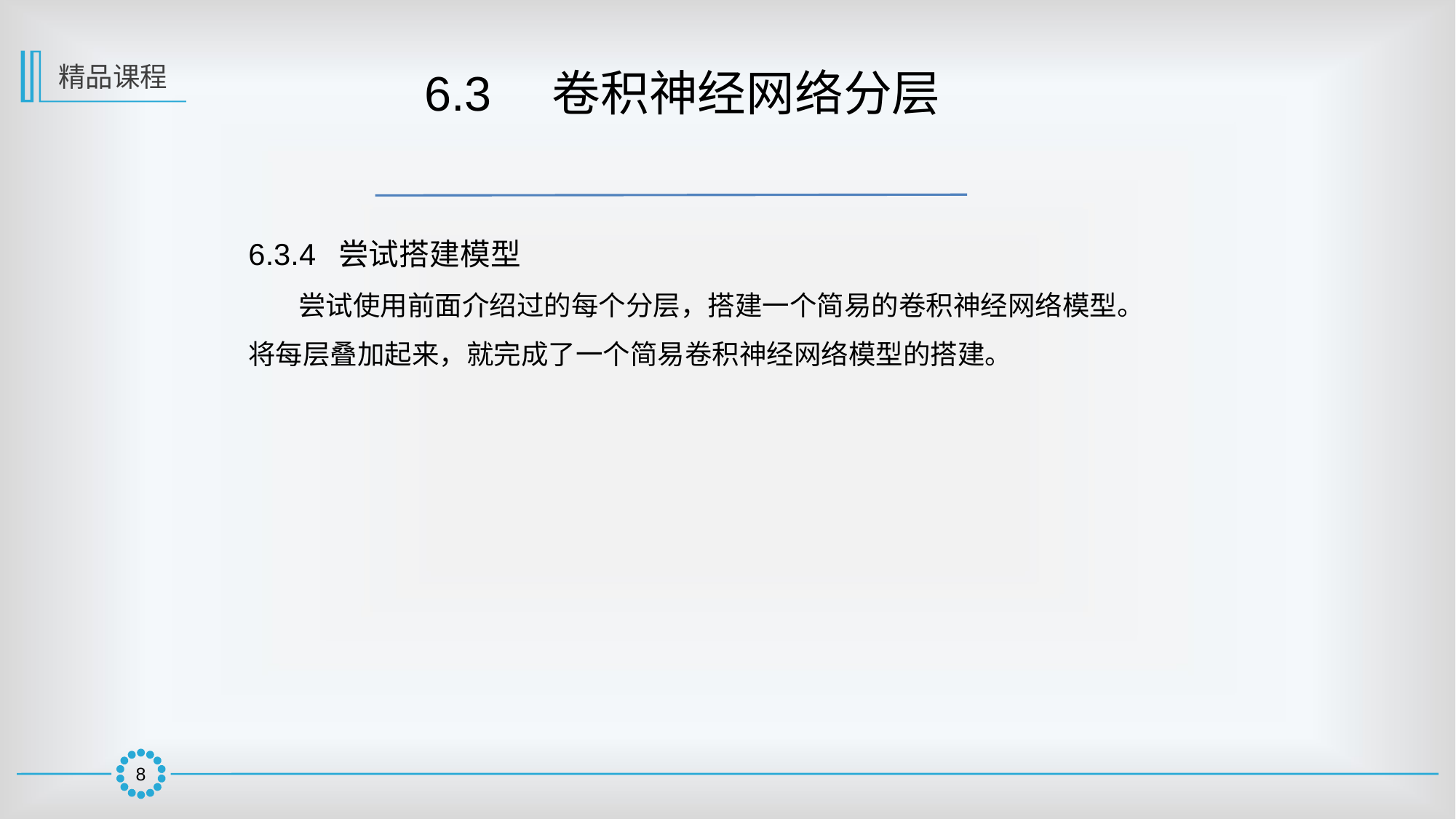

精品课程
 6.3　卷积神经网络分层

6.3.4 尝试搭建模型
       尝试使用前面介绍过的每个分层，搭建一个简易的卷积神经网络模型。将每层叠加起来，就完成了一个简易卷积神经网络模型的搭建。

8